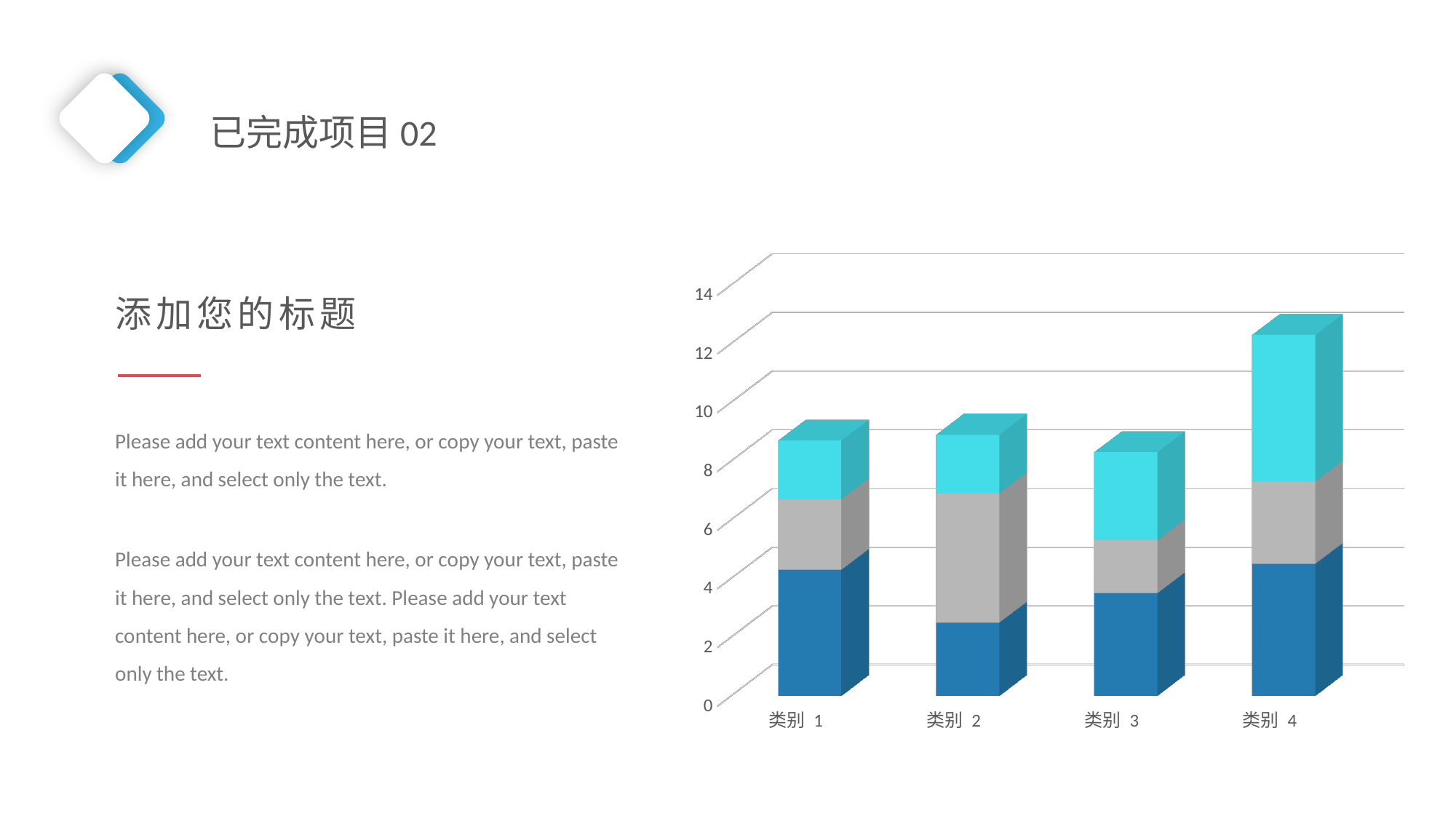

已完成项目02

[unsupported chart]

添加您的标题
Please add your text content here, or copy your text, paste it here, and select only the text.
Please add your text content here, or copy your text, paste it here, and select only the text. Please add your text content here, or copy your text, paste it here, and select only the text.